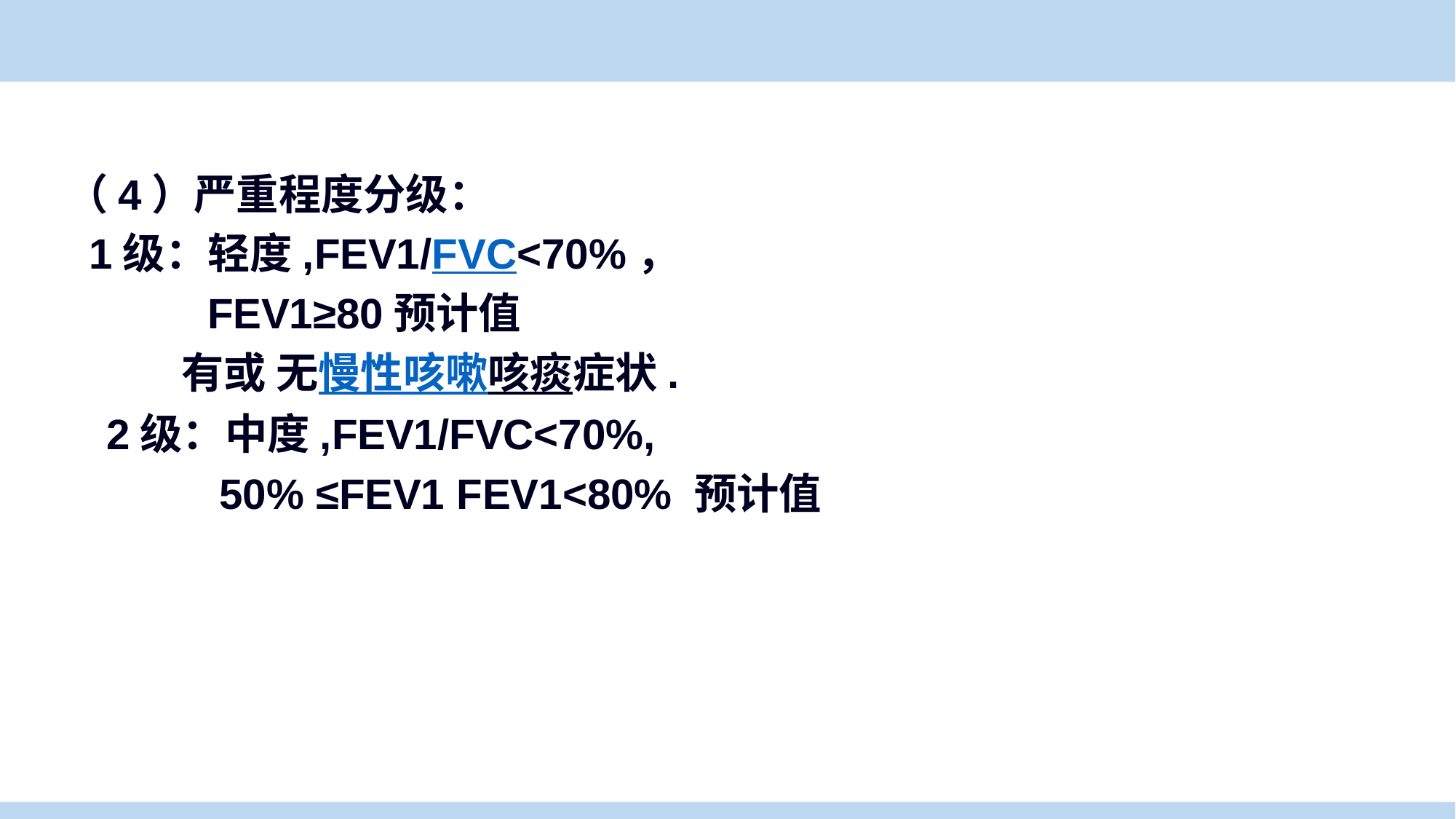

（4）严重程度分级：
  1级：轻度,FEV1/FVC<70%，
            FEV1≥80预计值
           有或 无慢性咳嗽咳痰症状.
2级：中度,FEV1/FVC<70%,
             50% ≤FEV1 FEV1<80% 预计值